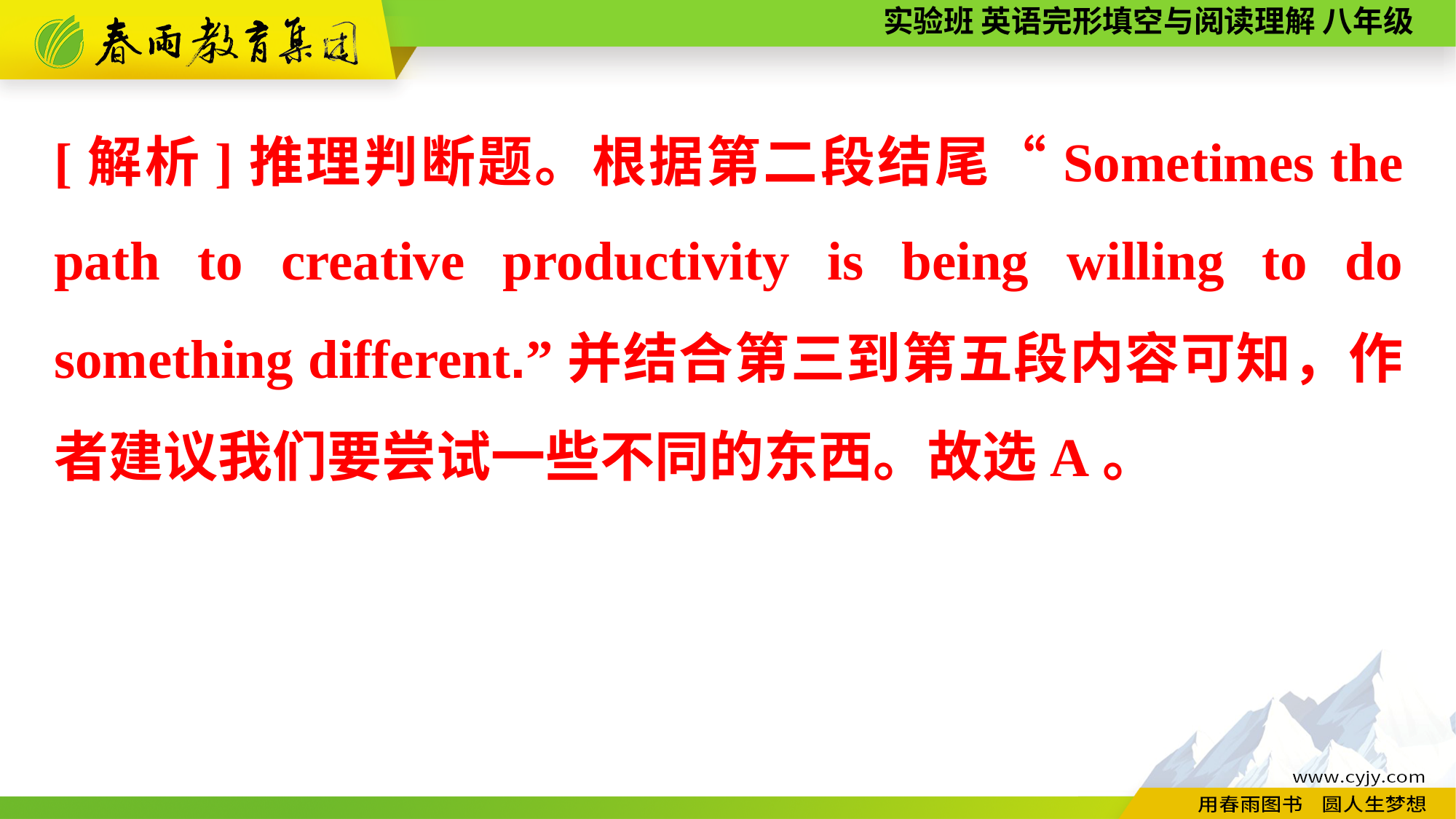

[解析]推理判断题。根据第二段结尾“Sometimes the path to creative productivity is being willing to do something different.”并结合第三到第五段内容可知，作者建议我们要尝试一些不同的东西。故选A。